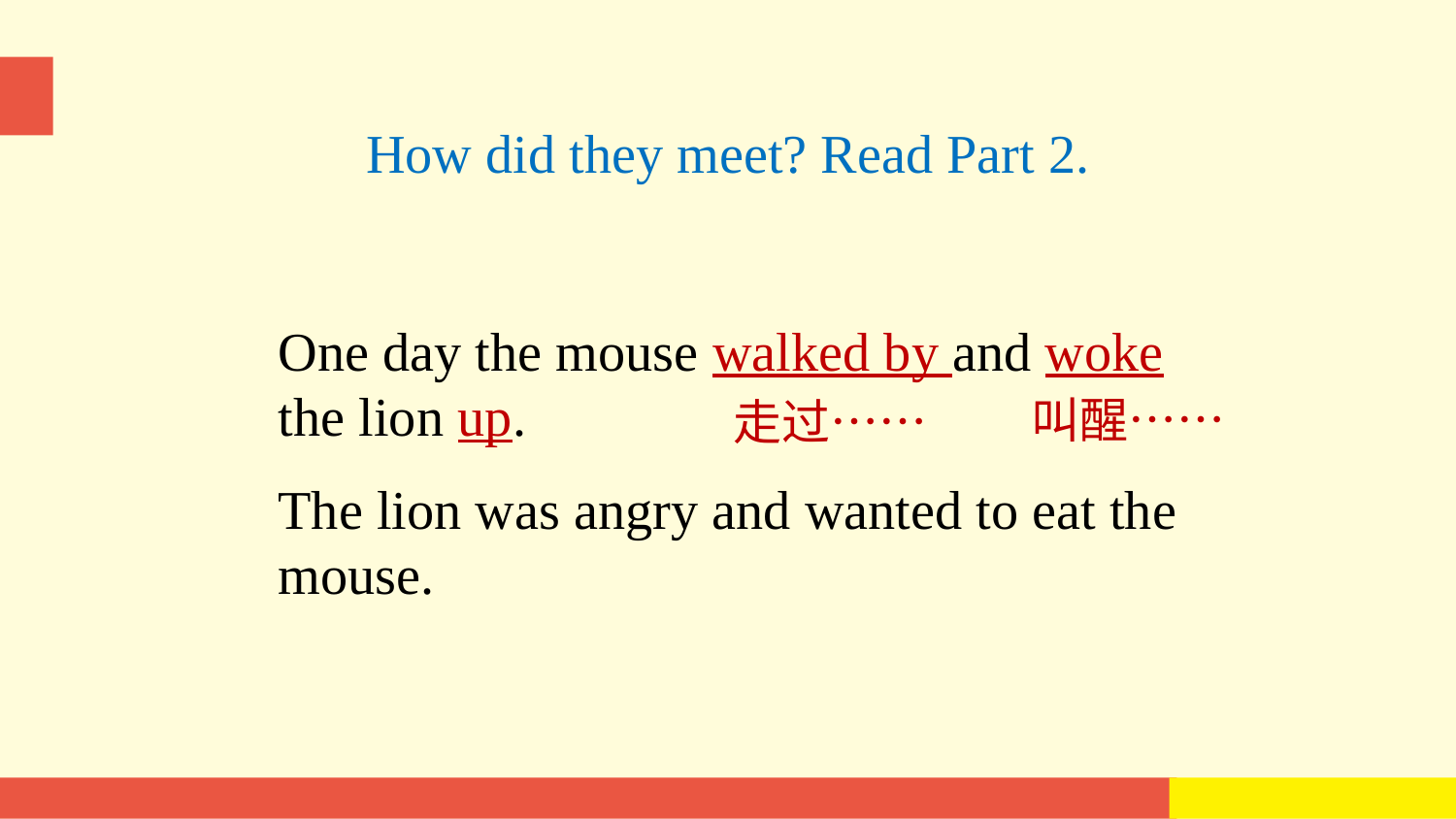

How did they meet? Read Part 2.
One day the mouse walked by and woke the lion up.
The lion was angry and wanted to eat the mouse.
叫醒……
走过……